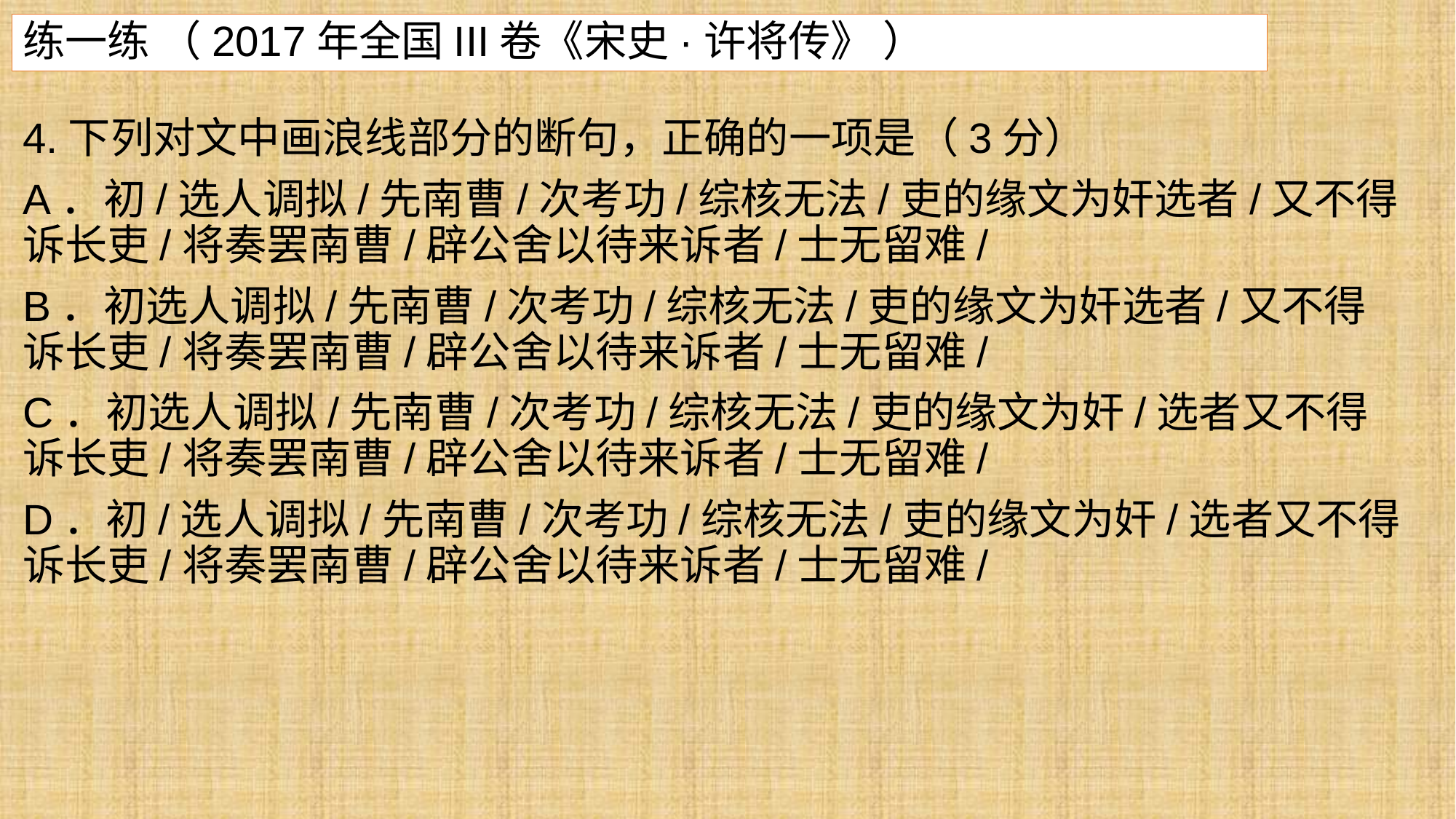

#
练一练 （2017年全国III卷《宋史·许将传》 ）
4.下列对文中画浪线部分的断句，正确的一项是（3分）
A．初/选人调拟/先南曹/次考功/综核无法/吏的缘文为奸选者/又不得诉长吏/将奏罢南曹/辟公舍以待来诉者/士无留难/
B．初选人调拟/先南曹/次考功/综核无法/吏的缘文为奸选者/又不得诉长吏/将奏罢南曹/辟公舍以待来诉者/士无留难/
C．初选人调拟/先南曹/次考功/综核无法/吏的缘文为奸/选者又不得诉长吏/将奏罢南曹/辟公舍以待来诉者/士无留难/
D．初/选人调拟/先南曹/次考功/综核无法/吏的缘文为奸/选者又不得诉长吏/将奏罢南曹/辟公舍以待来诉者/士无留难/